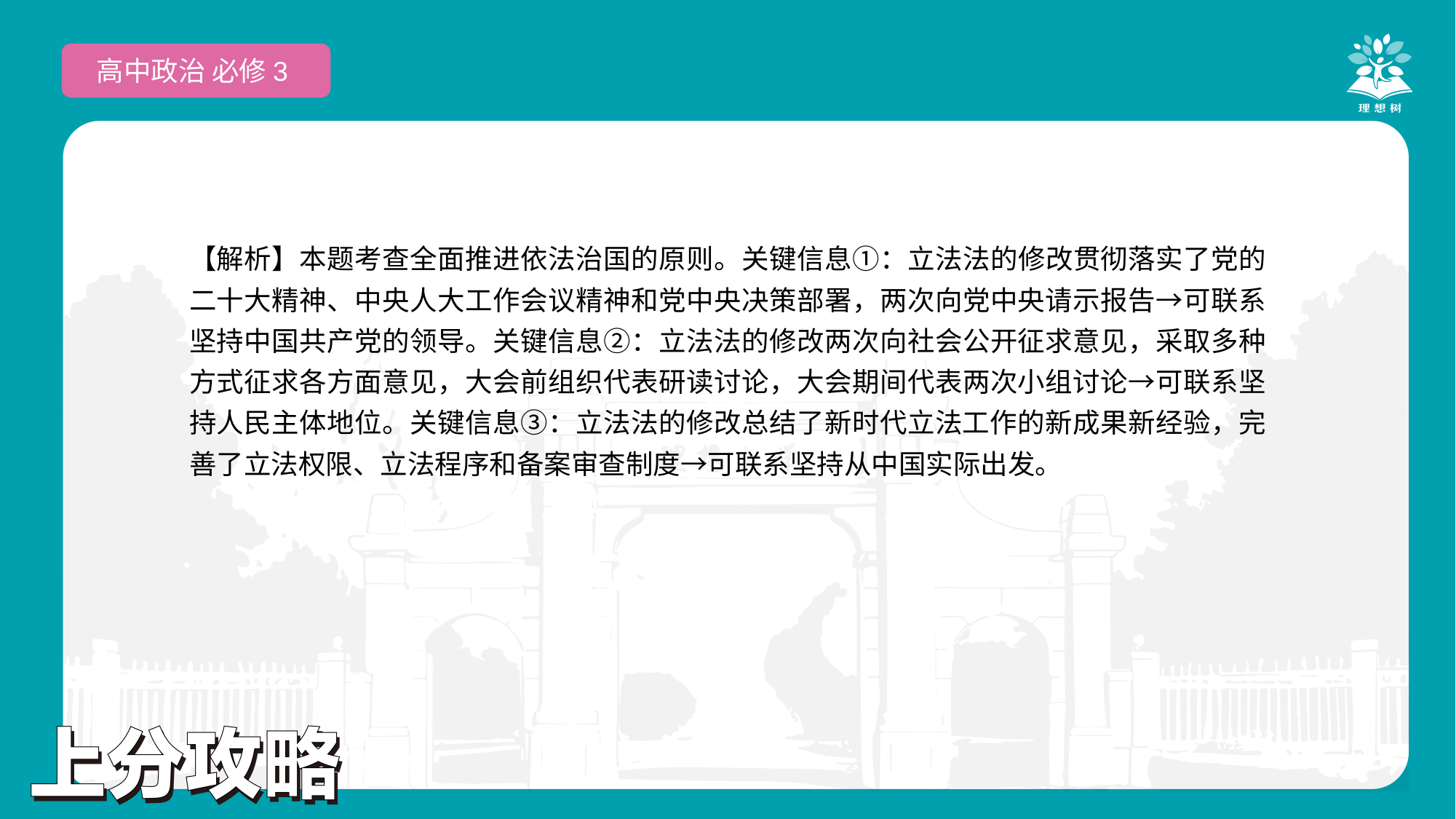

高中政治 必修3
【解析】本题考查全面推进依法治国的原则。关键信息①：立法法的修改贯彻落实了党的二十大精神、中央人大工作会议精神和党中央决策部署，两次向党中央请示报告→可联系坚持中国共产党的领导。关键信息②：立法法的修改两次向社会公开征求意见，采取多种方式征求各方面意见，大会前组织代表研读讨论，大会期间代表两次小组讨论→可联系坚持人民主体地位。关键信息③：立法法的修改总结了新时代立法工作的新成果新经验，完善了立法权限、立法程序和备案审查制度→可联系坚持从中国实际出发。